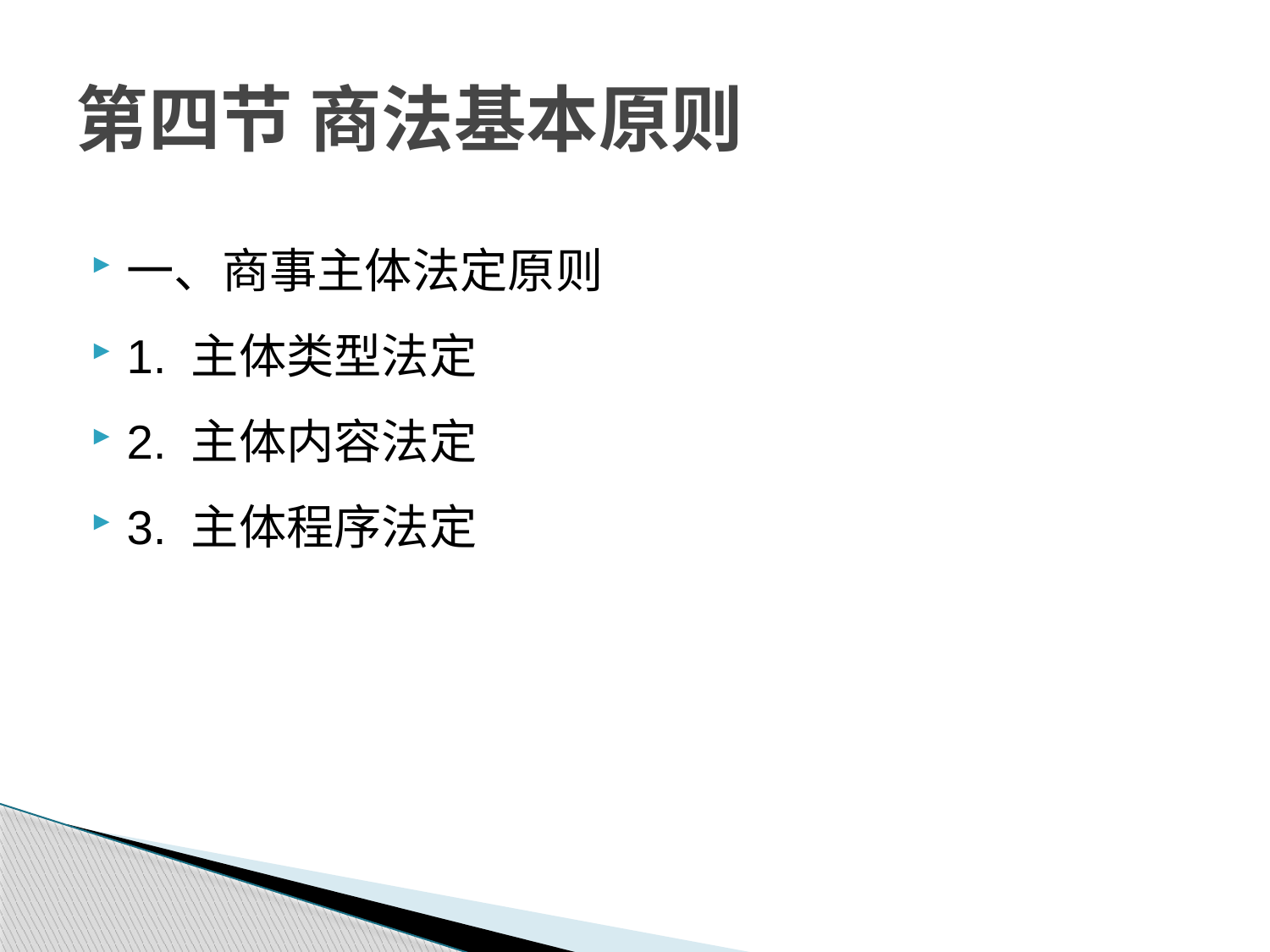

# 第四节 商法基本原则
一、商事主体法定原则
1. 主体类型法定
2. 主体内容法定
3. 主体程序法定